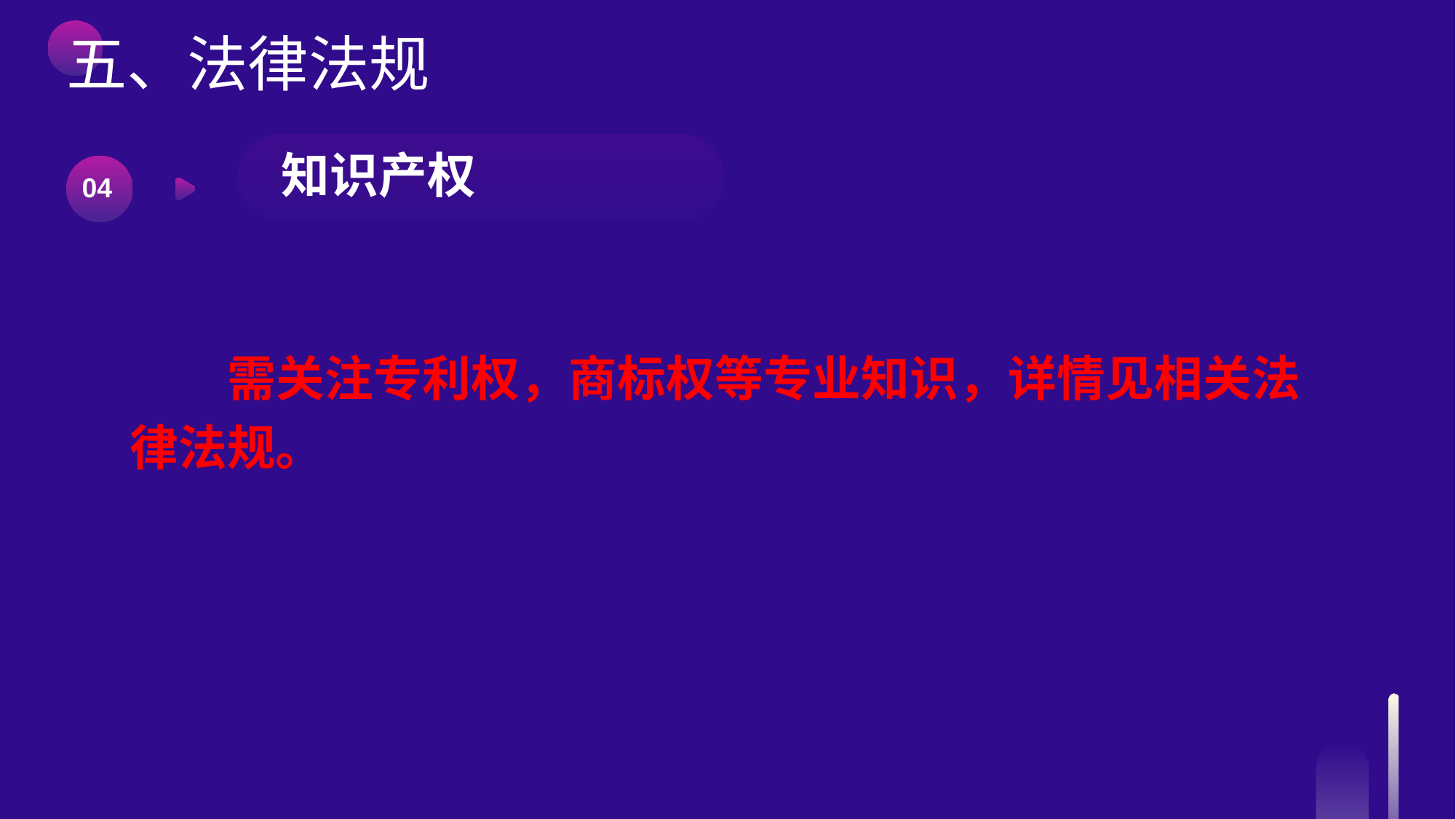

五、法律法规

知识产权

04

需关注专利权，商标权等专业知识，详情见相关法律法规。